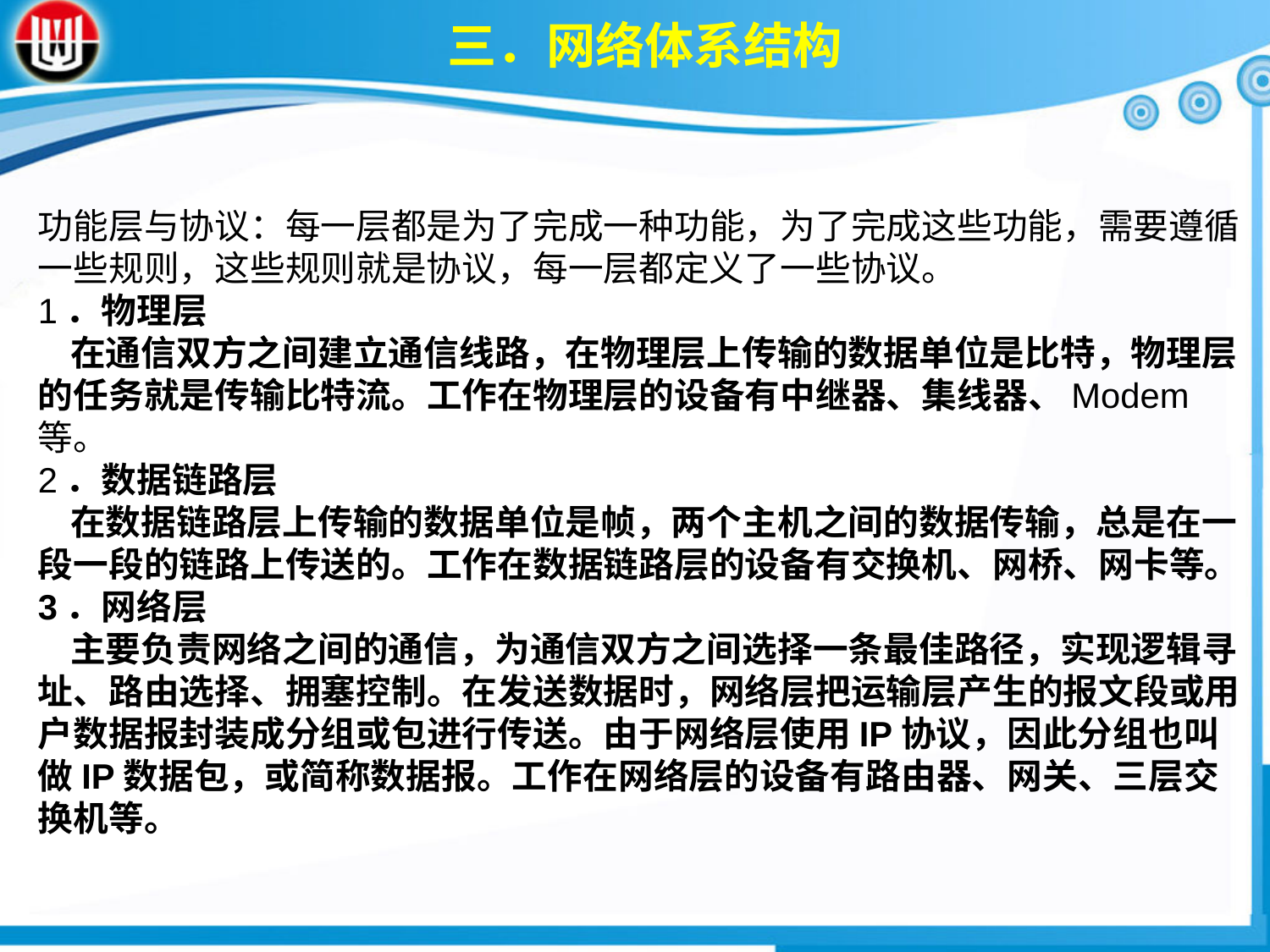

三．网络体系结构
功能层与协议：每一层都是为了完成一种功能，为了完成这些功能，需要遵循一些规则，这些规则就是协议，每一层都定义了一些协议。1．物理层    在通信双方之间建立通信线路，在物理层上传输的数据单位是比特，物理层的任务就是传输比特流。工作在物理层的设备有中继器、集线器、Modem等。2．数据链路层   在数据链路层上传输的数据单位是帧，两个主机之间的数据传输，总是在一段一段的链路上传送的。工作在数据链路层的设备有交换机、网桥、网卡等。3．网络层   主要负责网络之间的通信，为通信双方之间选择一条最佳路径，实现逻辑寻址、路由选择、拥塞控制。在发送数据时，网络层把运输层产生的报文段或用户数据报封装成分组或包进行传送。由于网络层使用IP协议，因此分组也叫做IP数据包，或简称数据报。工作在网络层的设备有路由器、网关、三层交换机等。